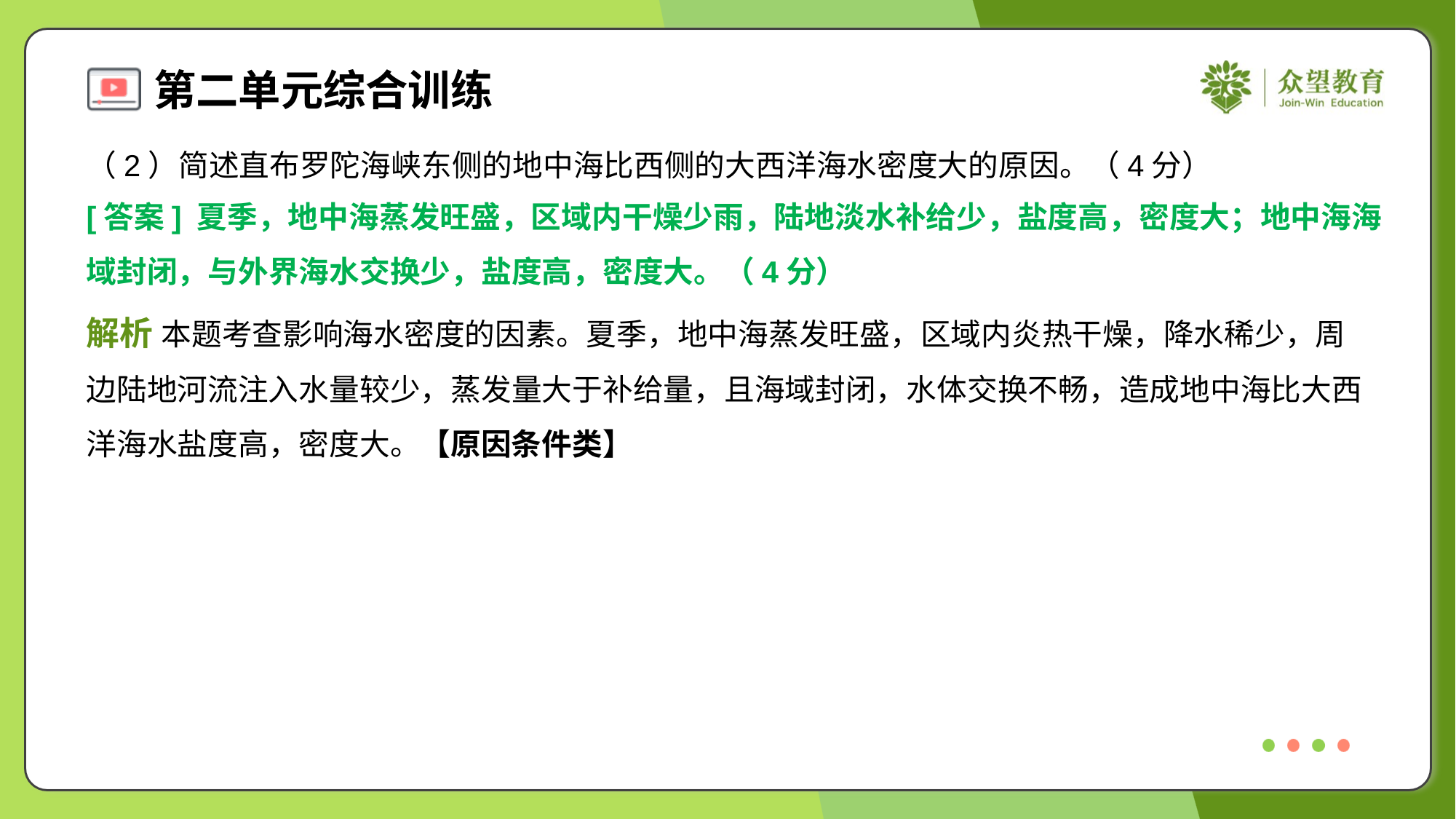

（2）简述直布罗陀海峡东侧的地中海比西侧的大西洋海水密度大的原因。（4分）
[答案] 夏季，地中海蒸发旺盛，区域内干燥少雨，陆地淡水补给少，盐度高，密度大；地中海海
域封闭，与外界海水交换少，盐度高，密度大。（4分）
解析 本题考查影响海水密度的因素。夏季，地中海蒸发旺盛，区域内炎热干燥，降水稀少，周
边陆地河流注入水量较少，蒸发量大于补给量，且海域封闭，水体交换不畅，造成地中海比大西
洋海水盐度高，密度大。【原因条件类】